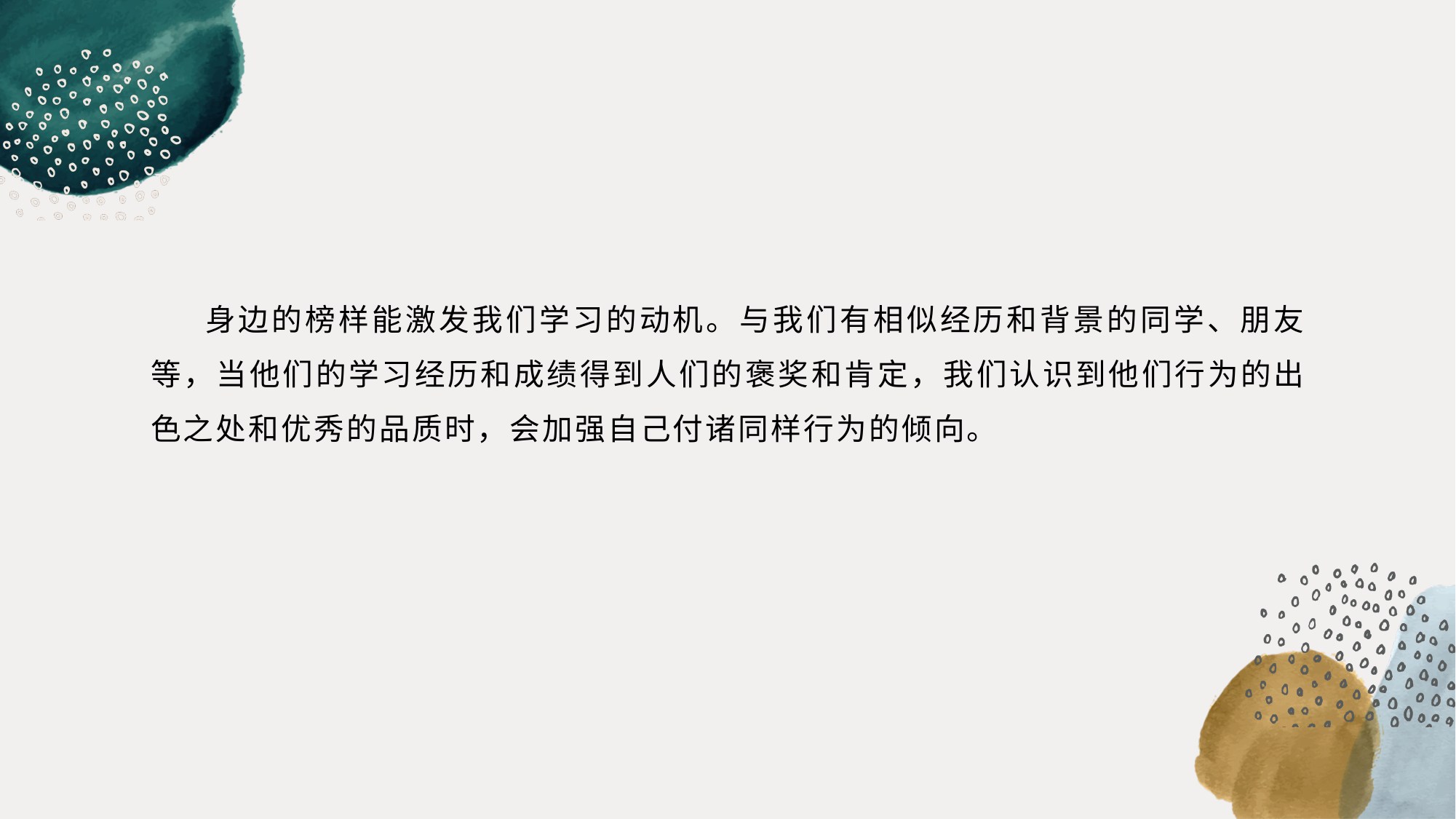

身边的榜样能激发我们学习的动机。与我们有相似经历和背景的同学、朋友等，当他们的学习经历和成绩得到人们的褒奖和肯定，我们认识到他们行为的出色之处和优秀的品质时，会加强自己付诸同样行为的倾向。